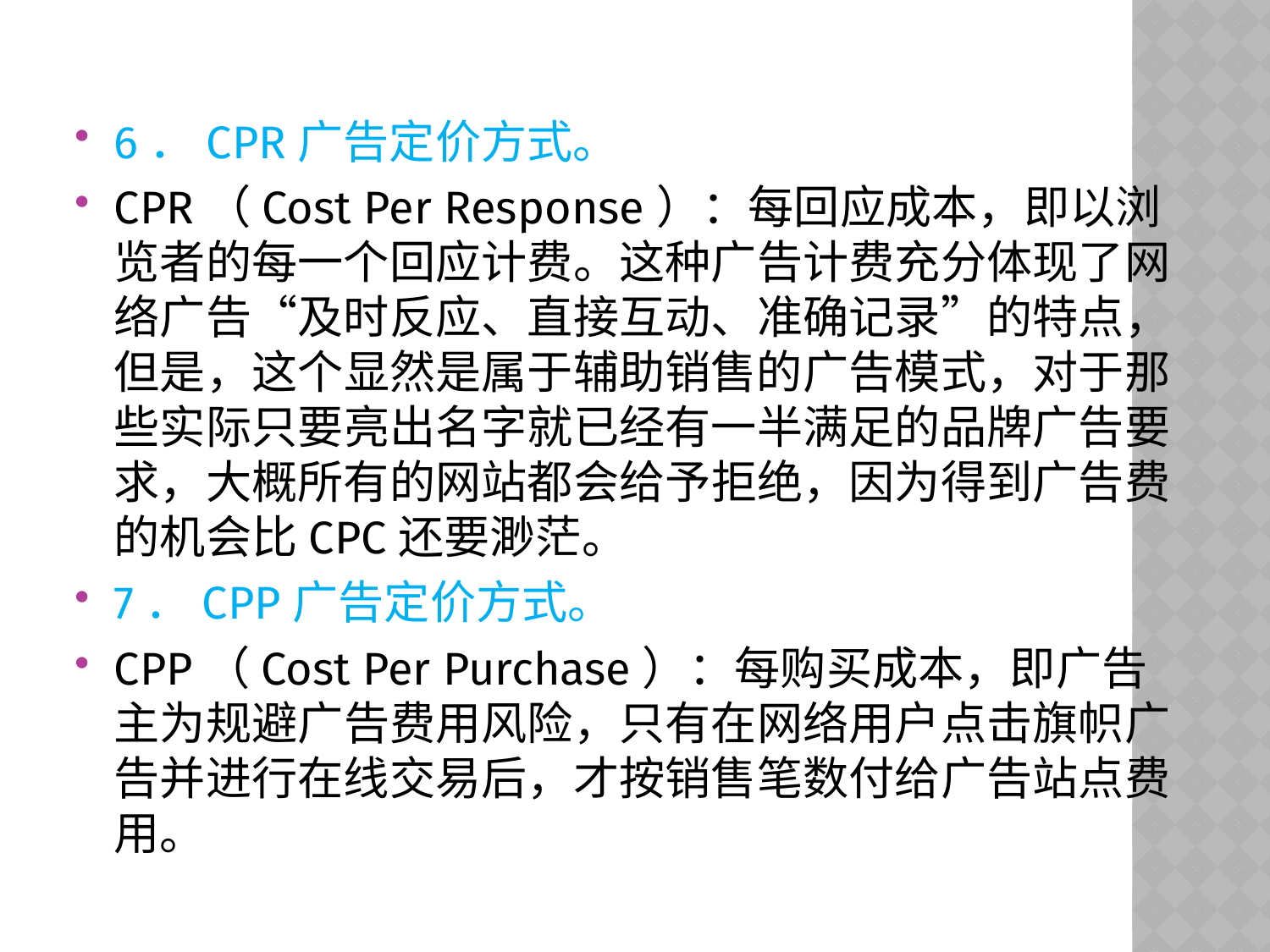

6．CPR广告定价方式。
CPR（Cost Per Response）：每回应成本，即以浏览者的每一个回应计费。这种广告计费充分体现了网络广告“及时反应、直接互动、准确记录”的特点，但是，这个显然是属于辅助销售的广告模式，对于那些实际只要亮出名字就已经有一半满足的品牌广告要求，大概所有的网站都会给予拒绝，因为得到广告费的机会比CPC还要渺茫。
7．CPP广告定价方式。
CPP（Cost Per Purchase）：每购买成本，即广告主为规避广告费用风险，只有在网络用户点击旗帜广告并进行在线交易后，才按销售笔数付给广告站点费用。